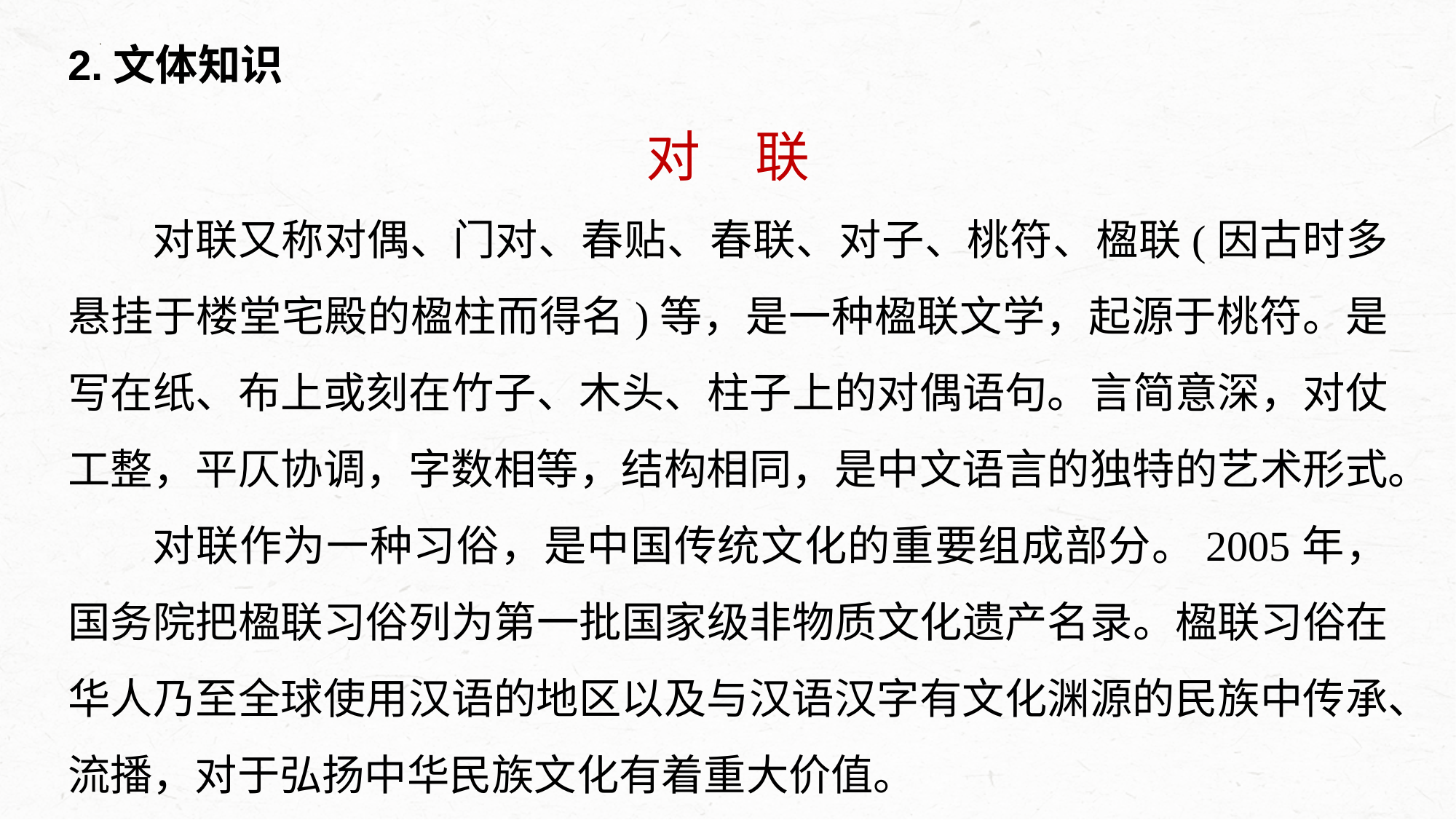

2.文体知识
对　联
对联又称对偶、门对、春贴、春联、对子、桃符、楹联(因古时多悬挂于楼堂宅殿的楹柱而得名)等，是一种楹联文学，起源于桃符。是写在纸、布上或刻在竹子、木头、柱子上的对偶语句。言简意深，对仗工整，平仄协调，字数相等，结构相同，是中文语言的独特的艺术形式。
对联作为一种习俗，是中国传统文化的重要组成部分。2005年，国务院把楹联习俗列为第一批国家级非物质文化遗产名录。楹联习俗在华人乃至全球使用汉语的地区以及与汉语汉字有文化渊源的民族中传承、流播，对于弘扬中华民族文化有着重大价值。